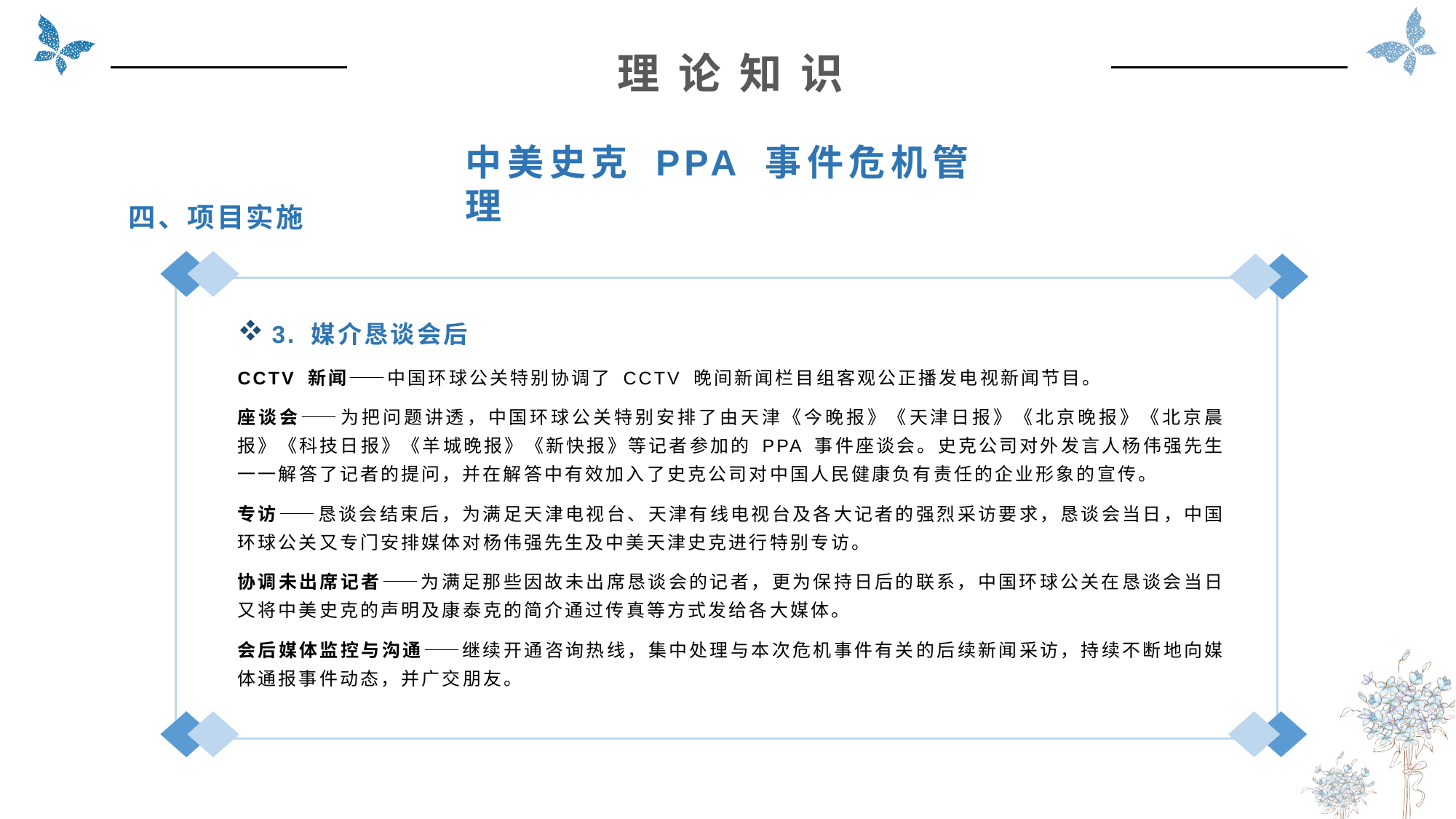

理 论 知 识
中美史克 PPA 事件危机管理
四、项目实施

3. 媒介恳谈会后
CCTV 新闻——中国环球公关特别协调了 CCTV 晚间新闻栏目组客观公正播发电视新闻节目。
座谈会——为把问题讲透，中国环球公关特别安排了由天津《今晚报》《天津日报》《北京晚报》《北京晨报》《科技日报》《羊城晚报》《新快报》等记者参加的 PPA 事件座谈会。史克公司对外发言人杨伟强先生一一解答了记者的提问，并在解答中有效加入了史克公司对中国人民健康负有责任的企业形象的宣传。
专访——恳谈会结束后，为满足天津电视台、天津有线电视台及各大记者的强烈采访要求，恳谈会当日，中国环球公关又专门安排媒体对杨伟强先生及中美天津史克进行特别专访。
协调未出席记者——为满足那些因故未出席恳谈会的记者，更为保持日后的联系，中国环球公关在恳谈会当日又将中美史克的声明及康泰克的简介通过传真等方式发给各大媒体。
会后媒体监控与沟通——继续开通咨询热线，集中处理与本次危机事件有关的后续新闻采访，持续不断地向媒体通报事件动态，并广交朋友。